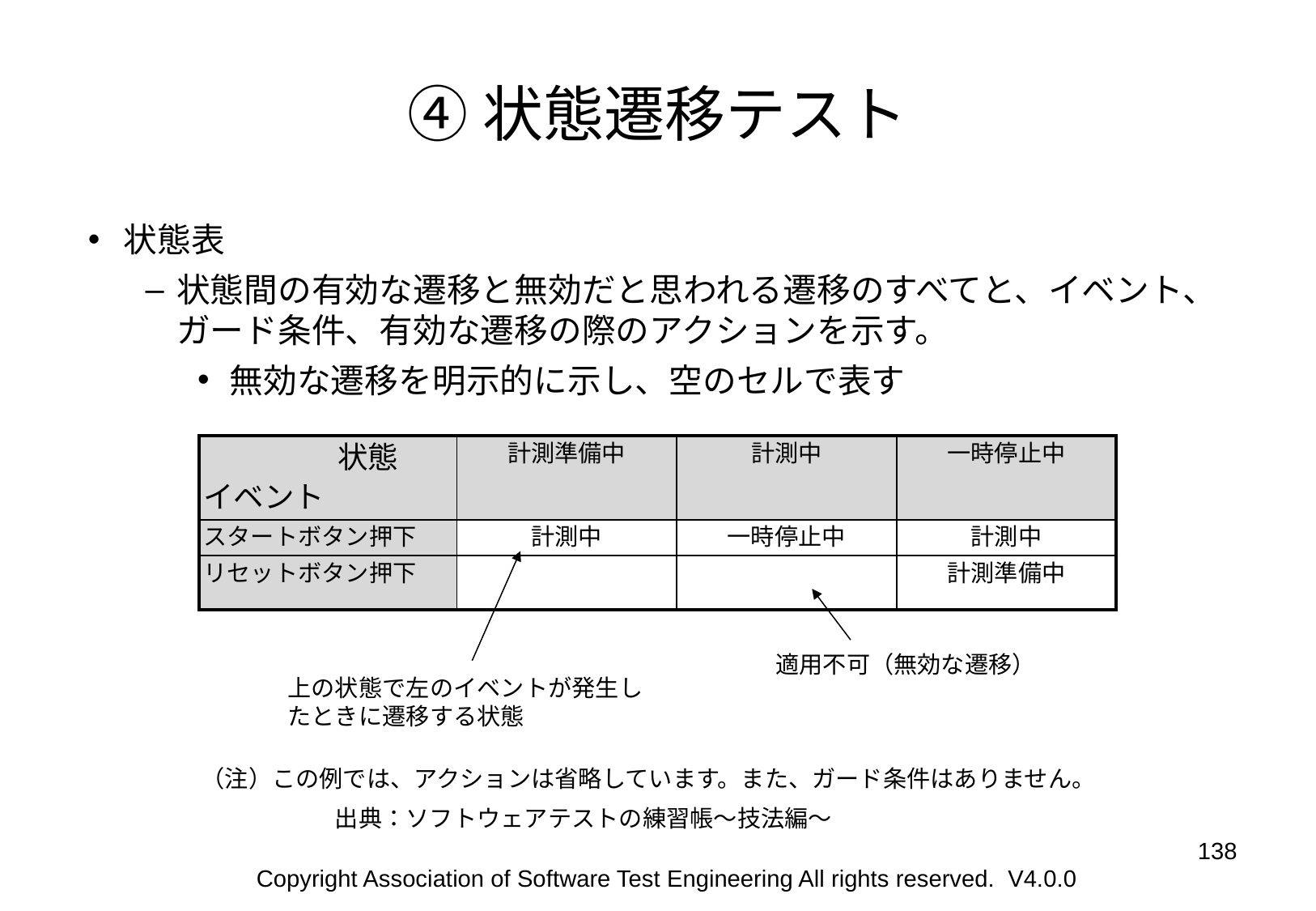

# ④状態遷移テスト
状態表
状態間の有効な遷移と無効だと思われる遷移のすべてと、イベント、ガード条件、有効な遷移の際のアクションを示す。
無効な遷移を明示的に示し、空のセルで表す
| 状態 イベント | 計測準備中 | 計測中 | 一時停止中 |
| --- | --- | --- | --- |
| スタートボタン押下 | 計測中 | 一時停止中 | 計測中 |
| リセットボタン押下 |  |  | 計測準備中 |
適用不可（無効な遷移）
上の状態で左のイベントが発生したときに遷移する状態
（注）この例では、アクションは省略しています。また、ガード条件はありません。
出典：ソフトウェアテストの練習帳～技法編～
138
Copyright Association of Software Test Engineering All rights reserved.  V4.0.0